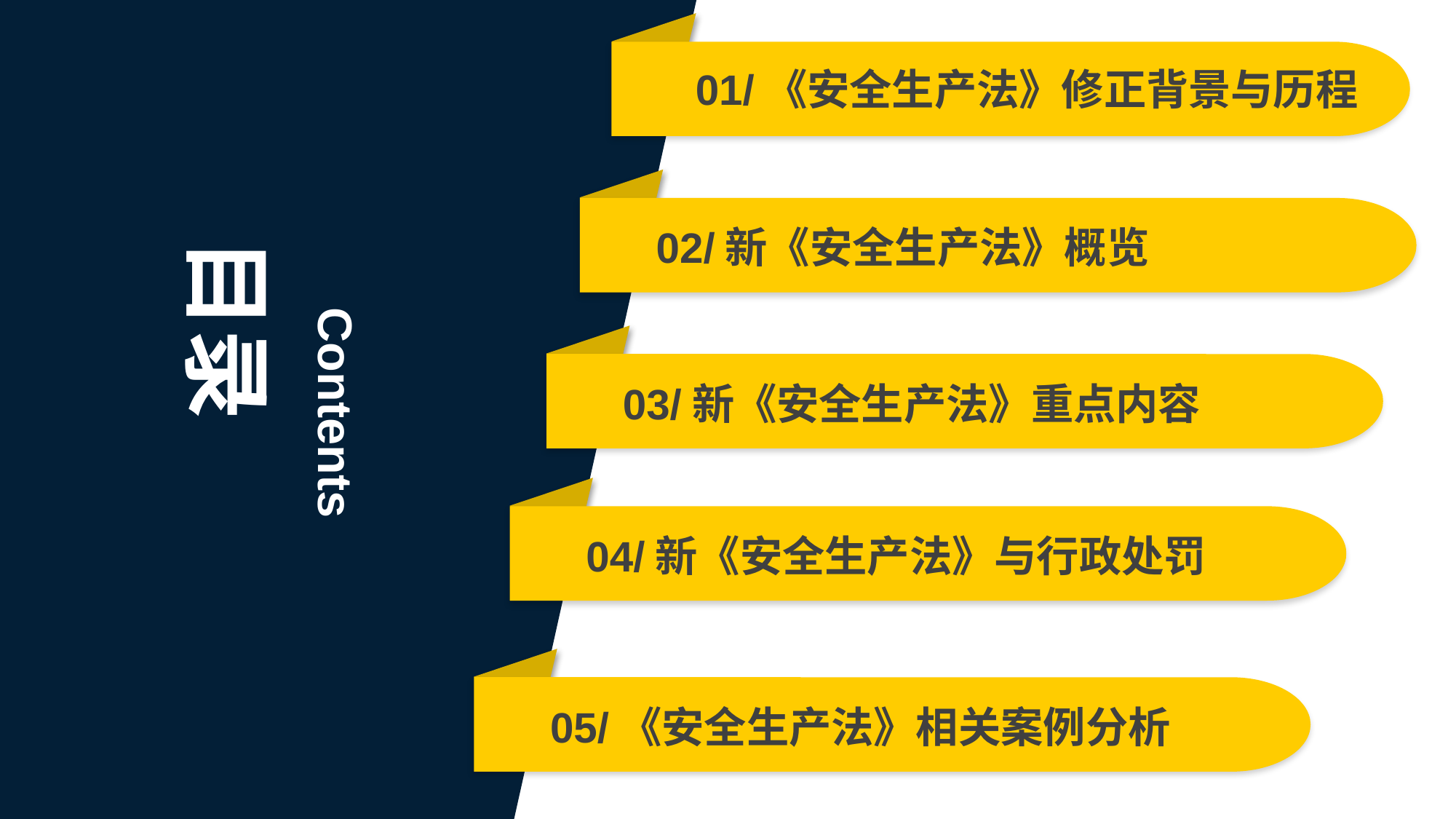

01/《安全生产法》修正背景与历程

02/新《安全生产法》概览
目录
Contents

03/新《安全生产法》重点内容

04/新《安全生产法》与行政处罚

05/《安全生产法》相关案例分析